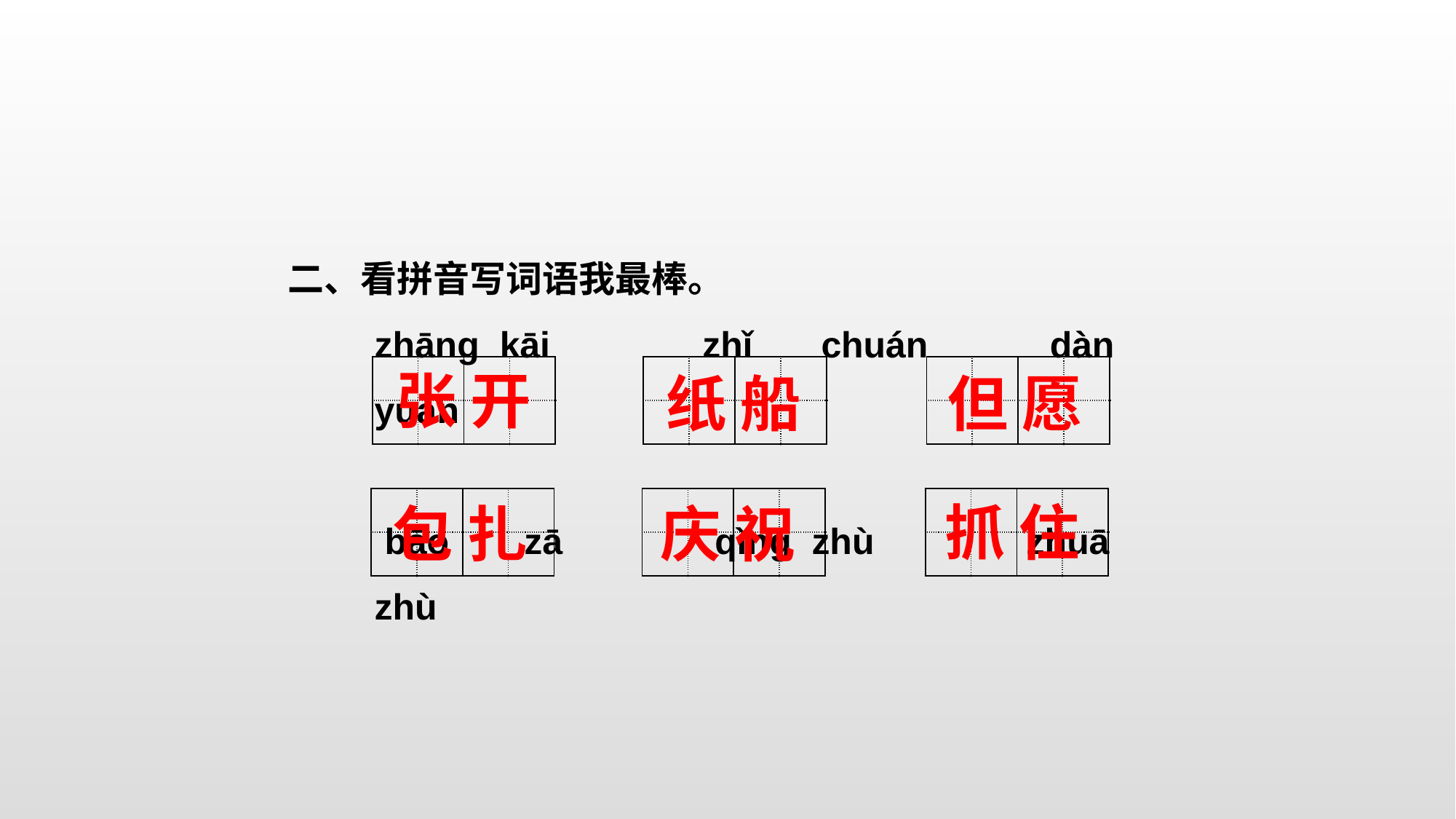

二、看拼音写词语我最棒。
zhānɡ  kāi               zhǐ	 chuán            dàn	   yuàn

 bāo	    zā               qìnɡ  zhù               zhuā   zhù

|  |  |  |  |
| --- | --- | --- | --- |
|  |  |  |  |
|  |  |  |  |
| --- | --- | --- | --- |
|  |  |  |  |
|  |  |  |  |
| --- | --- | --- | --- |
|  |  |  |  |
张 开
纸 船
但 愿
|  |  |  |  |
| --- | --- | --- | --- |
|  |  |  |  |
|  |  |  |  |
| --- | --- | --- | --- |
|  |  |  |  |
|  |  |  |  |
| --- | --- | --- | --- |
|  |  |  |  |
抓 住
包 扎
庆 祝